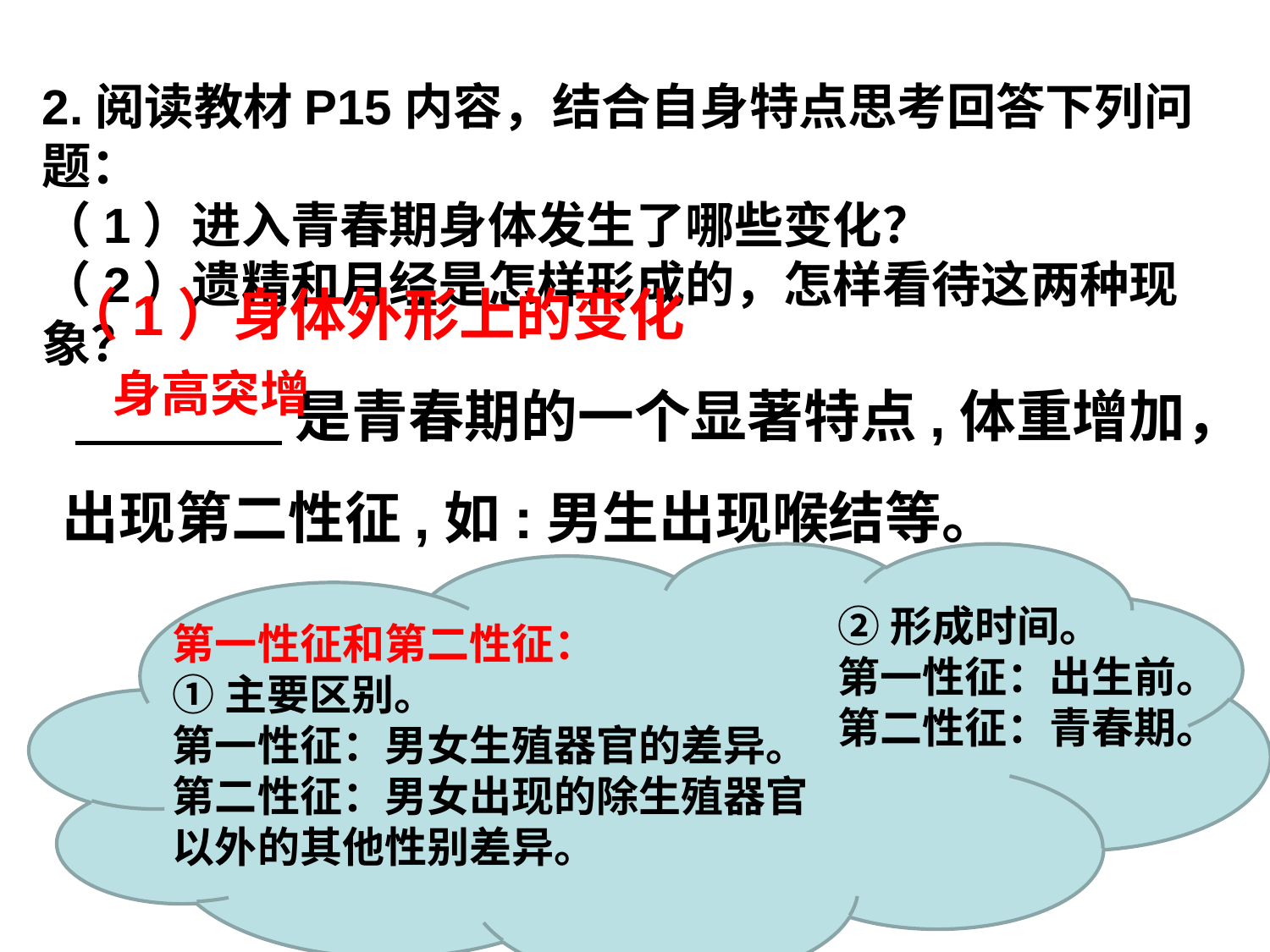

2.阅读教材P15内容，结合自身特点思考回答下列问题：
（1）进入青春期身体发生了哪些变化？
（2）遗精和月经是怎样形成的，怎样看待这两种现象？

（1）身体外形上的变化
                 是青春期的一个显著特点,体重增加，出现第二性征,如:男生出现喉结等。

身高突增

②形成时间。
第一性征：出生前。
第二性征：青春期。
第一性征和第二性征：
①主要区别。
第一性征：男女生殖器官的差异。
第二性征：男女出现的除生殖器官以外的其他性别差异。